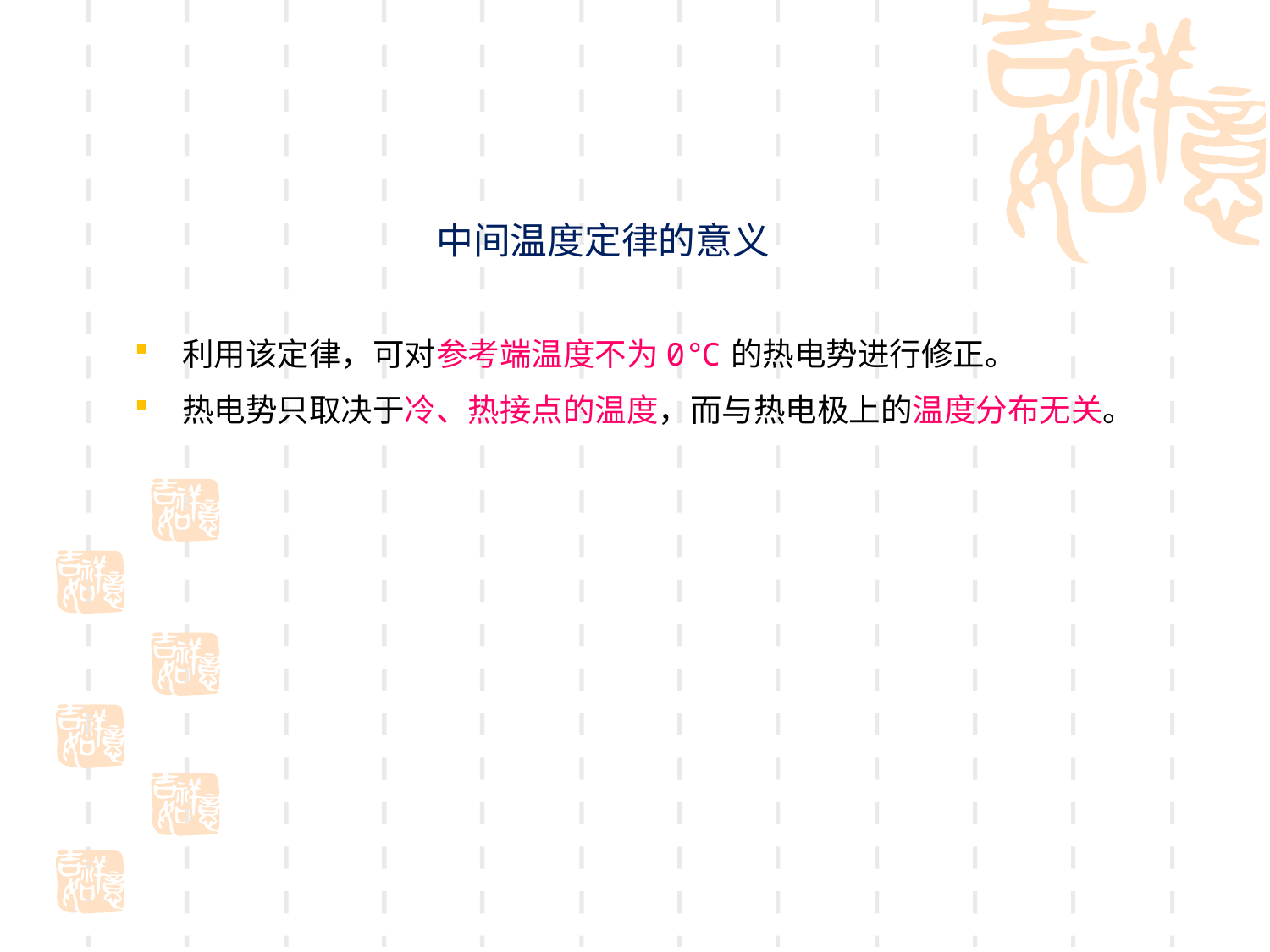

# 中间温度定律的意义
利用该定律，可对参考端温度不为0℃的热电势进行修正。
热电势只取决于冷、热接点的温度，而与热电极上的温度分布无关。
15